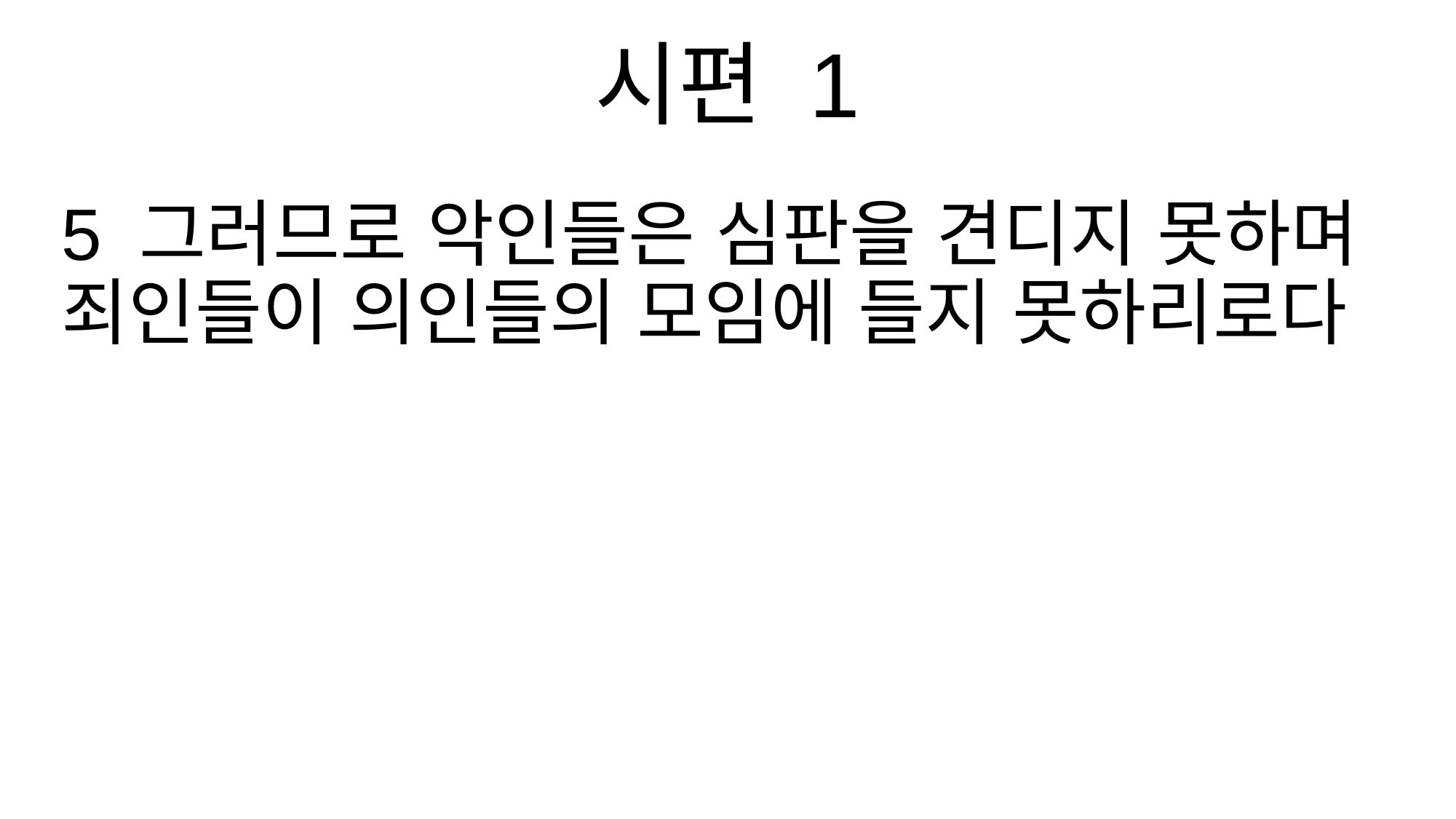

시편 1
5 그러므로 악인들은 심판을 견디지 못하며 죄인들이 의인들의 모임에 들지 못하리로다